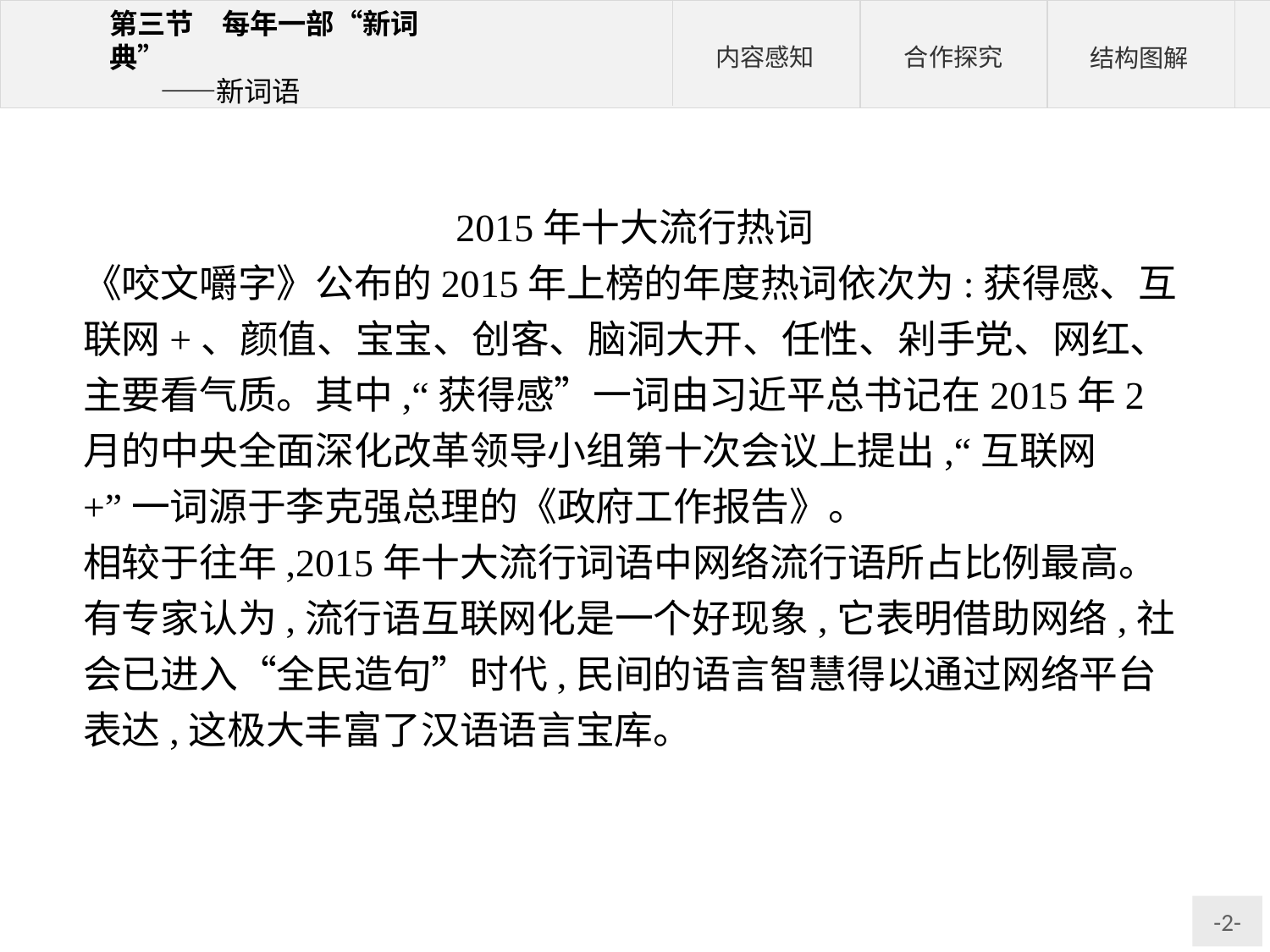

2015年十大流行热词
《咬文嚼字》公布的2015年上榜的年度热词依次为:获得感、互联网+、颜值、宝宝、创客、脑洞大开、任性、剁手党、网红、主要看气质。其中,“获得感”一词由习近平总书记在2015年2月的中央全面深化改革领导小组第十次会议上提出,“互联网+”一词源于李克强总理的《政府工作报告》。
相较于往年,2015年十大流行词语中网络流行语所占比例最高。有专家认为,流行语互联网化是一个好现象,它表明借助网络,社会已进入“全民造句”时代,民间的语言智慧得以通过网络平台表达,这极大丰富了汉语语言宝库。